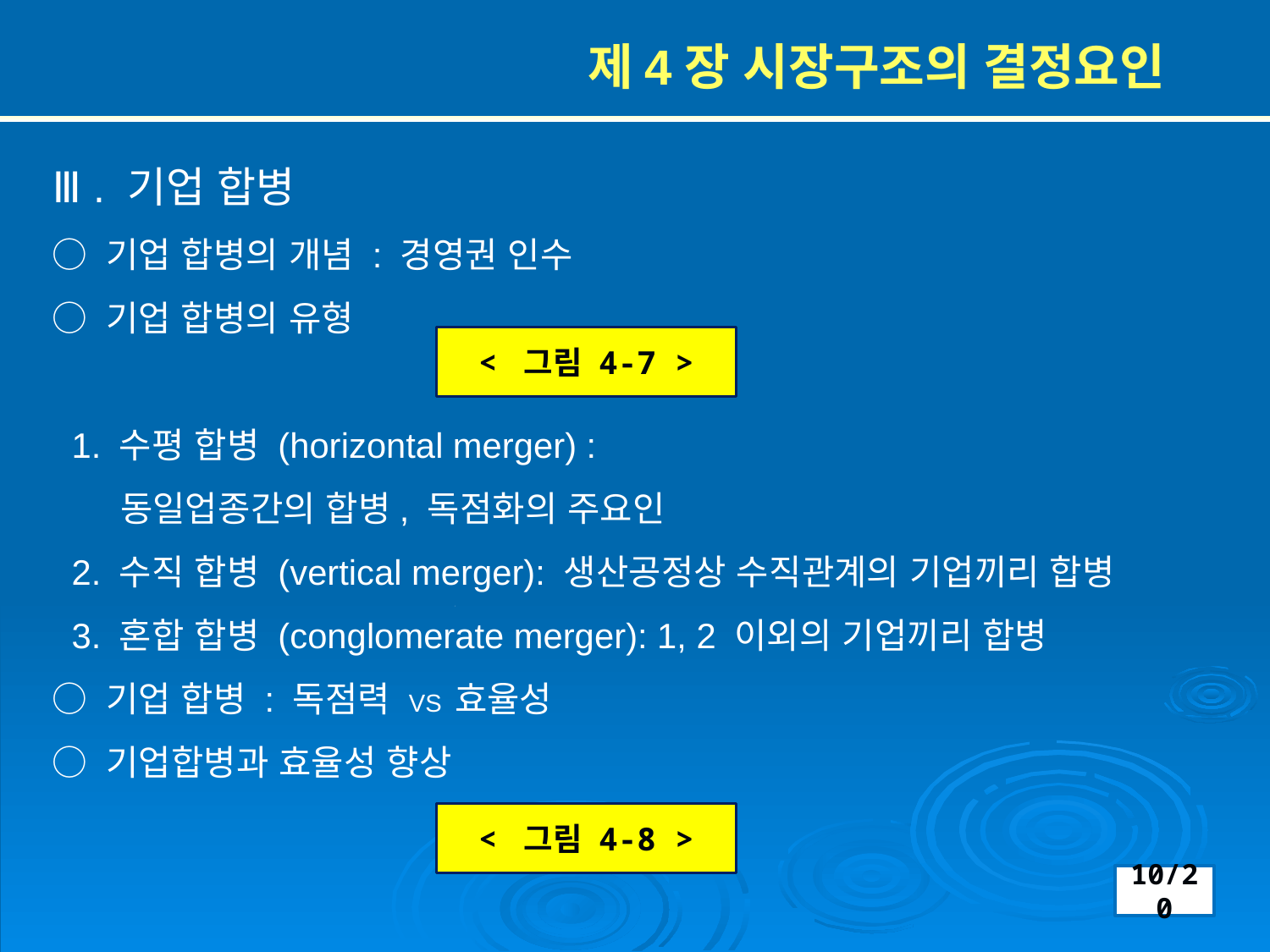

제4장 시장구조의 결정요인

Ⅲ . 기업 합병
○ 기업 합병의 개념 : 경영권 인수
○ 기업 합병의 유형

  1. 수평 합병 (horizontal merger) :
      동일업종간의 합병, 독점화의 주요인
  2. 수직 합병 (vertical merger): 생산공정상 수직관계의 기업끼리 합병
  3. 혼합 합병 (conglomerate merger): 1, 2 이외의 기업끼리 합병
○ 기업 합병 : 독점력 VS 효율성
○ 기업합병과 효율성 향상

< 그림 4-7 >

< 그림 4-8 >
10/20